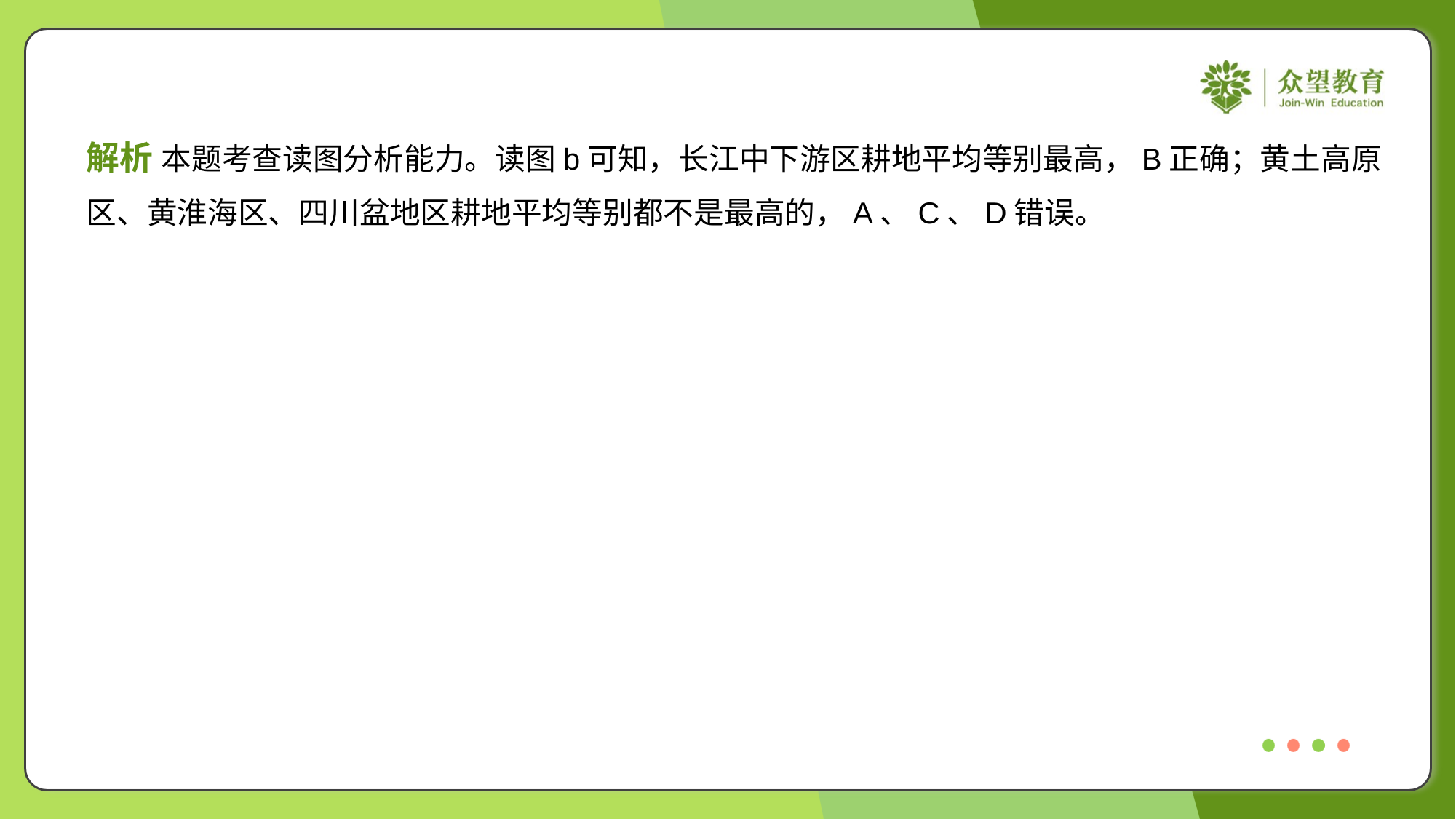

解析 本题考查读图分析能力。读图b可知，长江中下游区耕地平均等别最高，B正确；黄土高原
区、黄淮海区、四川盆地区耕地平均等别都不是最高的，A、C、D错误。